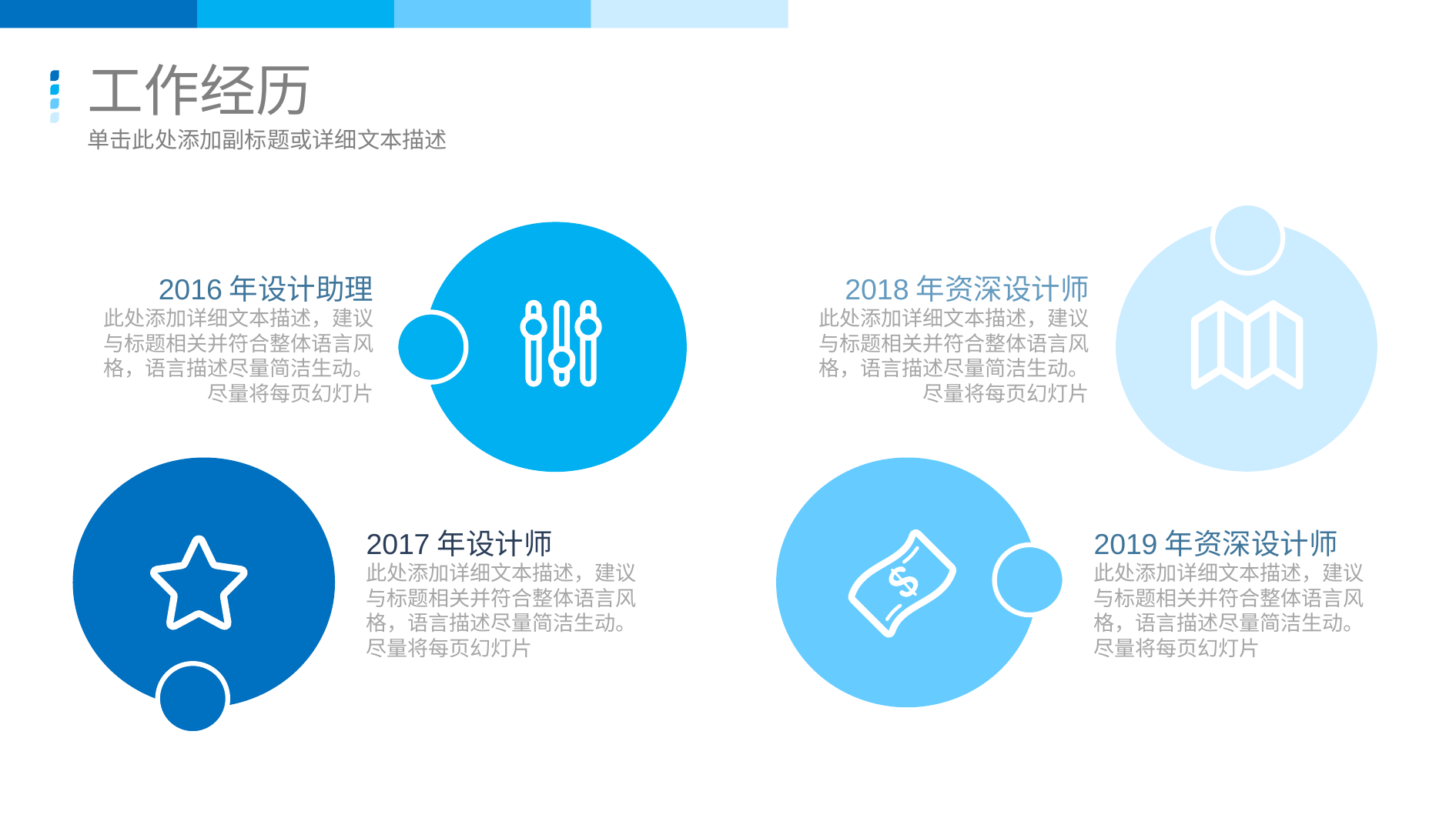

工作经历
单击此处添加副标题或详细文本描述

2016年设计助理
此处添加详细文本描述，建议与标题相关并符合整体语言风格，语言描述尽量简洁生动。尽量将每页幻灯片
2018年资深设计师
此处添加详细文本描述，建议与标题相关并符合整体语言风格，语言描述尽量简洁生动。尽量将每页幻灯片

2017年设计师
此处添加详细文本描述，建议与标题相关并符合整体语言风格，语言描述尽量简洁生动。尽量将每页幻灯片
2019年资深设计师
此处添加详细文本描述，建议与标题相关并符合整体语言风格，语言描述尽量简洁生动。尽量将每页幻灯片